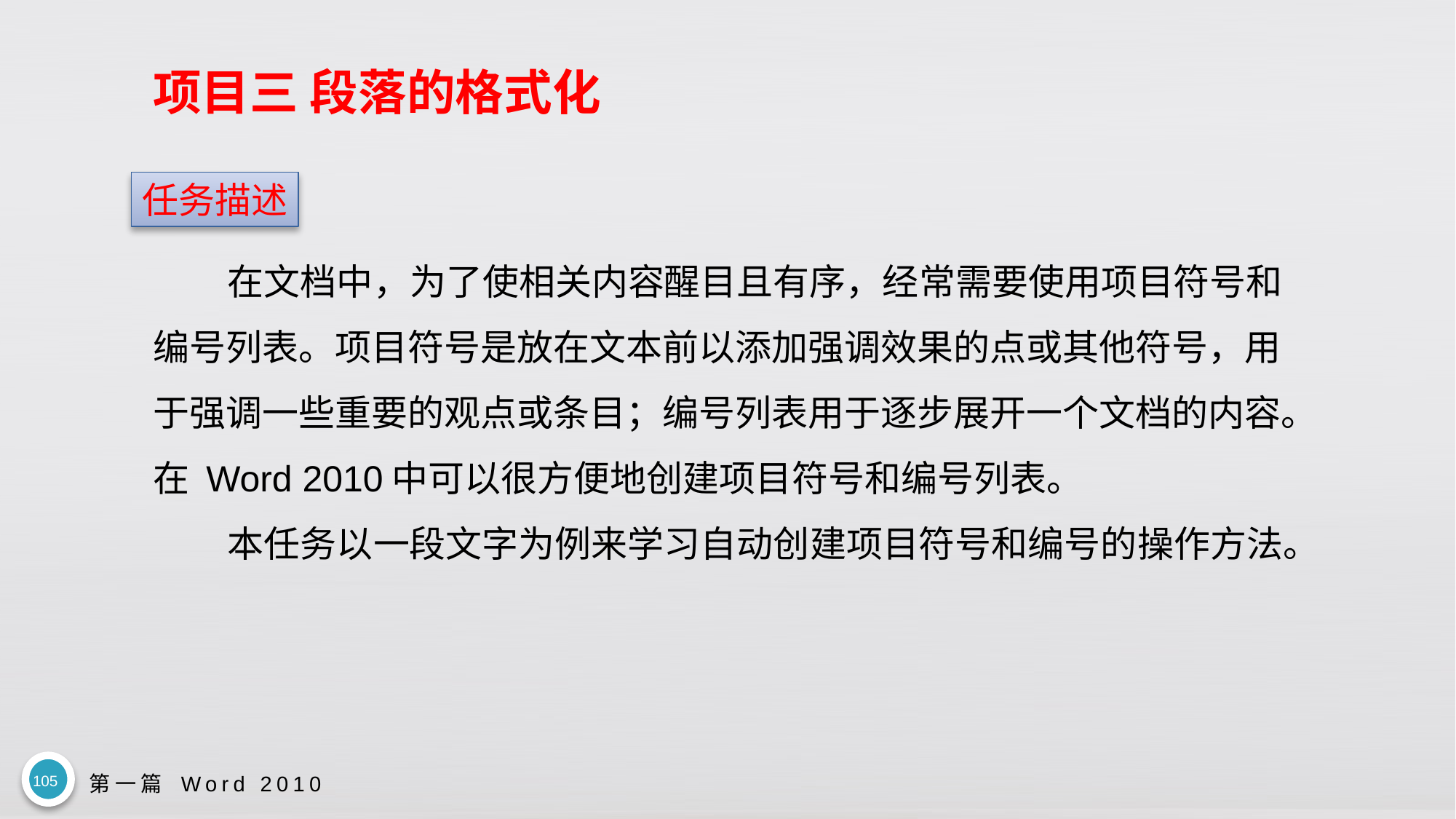

# 项目三 段落的格式化
任务描述
在文档中，为了使相关内容醒目且有序，经常需要使用项目符号和编号列表。项目符号是放在文本前以添加强调效果的点或其他符号，用于强调一些重要的观点或条目；编号列表用于逐步展开一个文档的内容。在 Word 2010中可以很方便地创建项目符号和编号列表。
本任务以一段文字为例来学习自动创建项目符号和编号的操作方法。
105